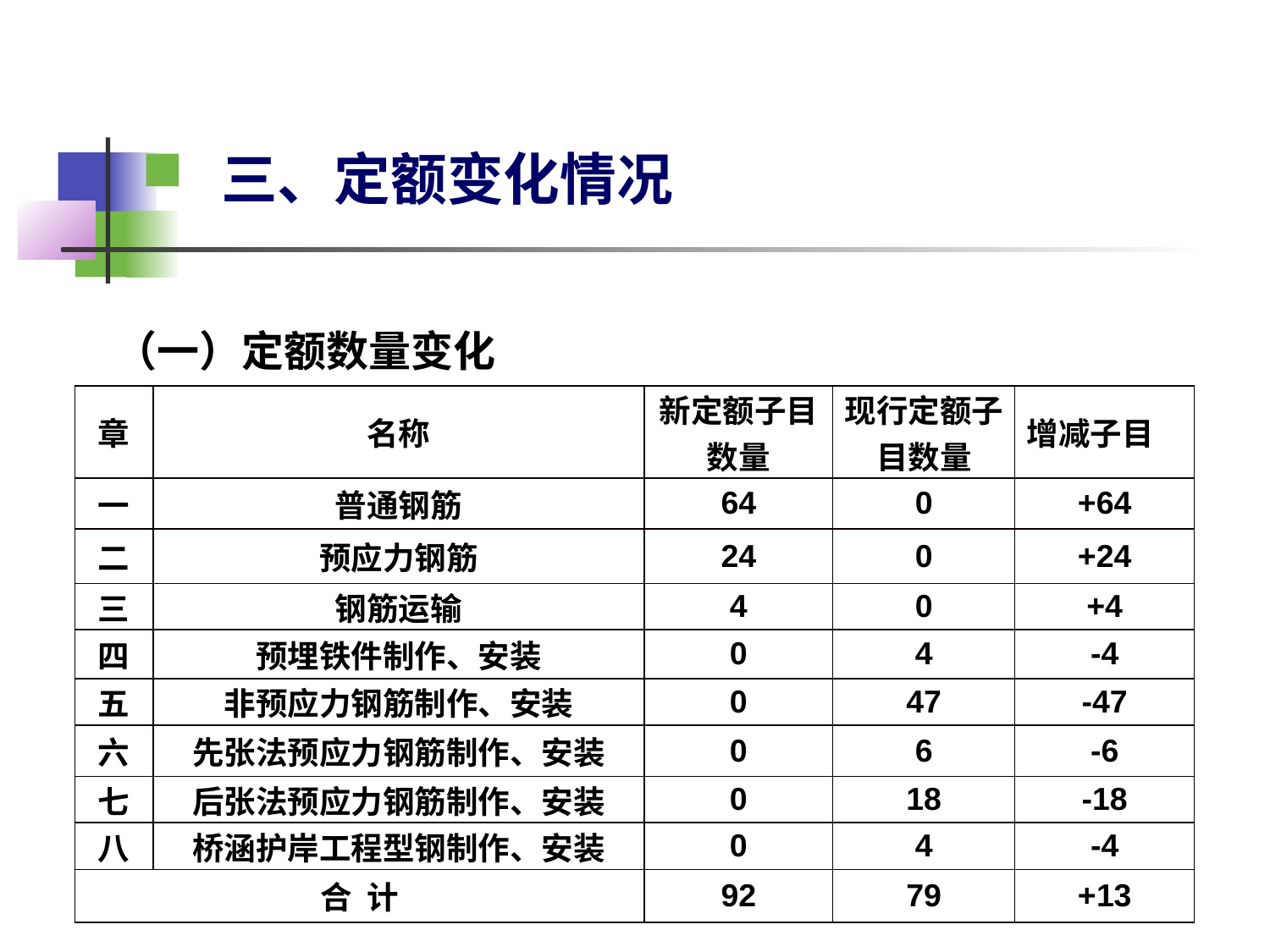

# 三、定额变化情况
（一）定额数量变化
| 章 | 名称 | 新定额子目 数量 | 现行定额子目数量 | 增减子目 |
| --- | --- | --- | --- | --- |
| 一 | 普通钢筋 | 64 | 0 | +64 |
| 二 | 预应力钢筋 | 24 | 0 | +24 |
| 三 | 钢筋运输 | 4 | 0 | +4 |
| 四 | 预埋铁件制作、安装 | 0 | 4 | -4 |
| 五 | 非预应力钢筋制作、安装 | 0 | 47 | -47 |
| 六 | 先张法预应力钢筋制作、安装 | 0 | 6 | -6 |
| 七 | 后张法预应力钢筋制作、安装 | 0 | 18 | -18 |
| 八 | 桥涵护岸工程型钢制作、安装 | 0 | 4 | -4 |
| 合 计 |  | 92 | 79 | +13 |